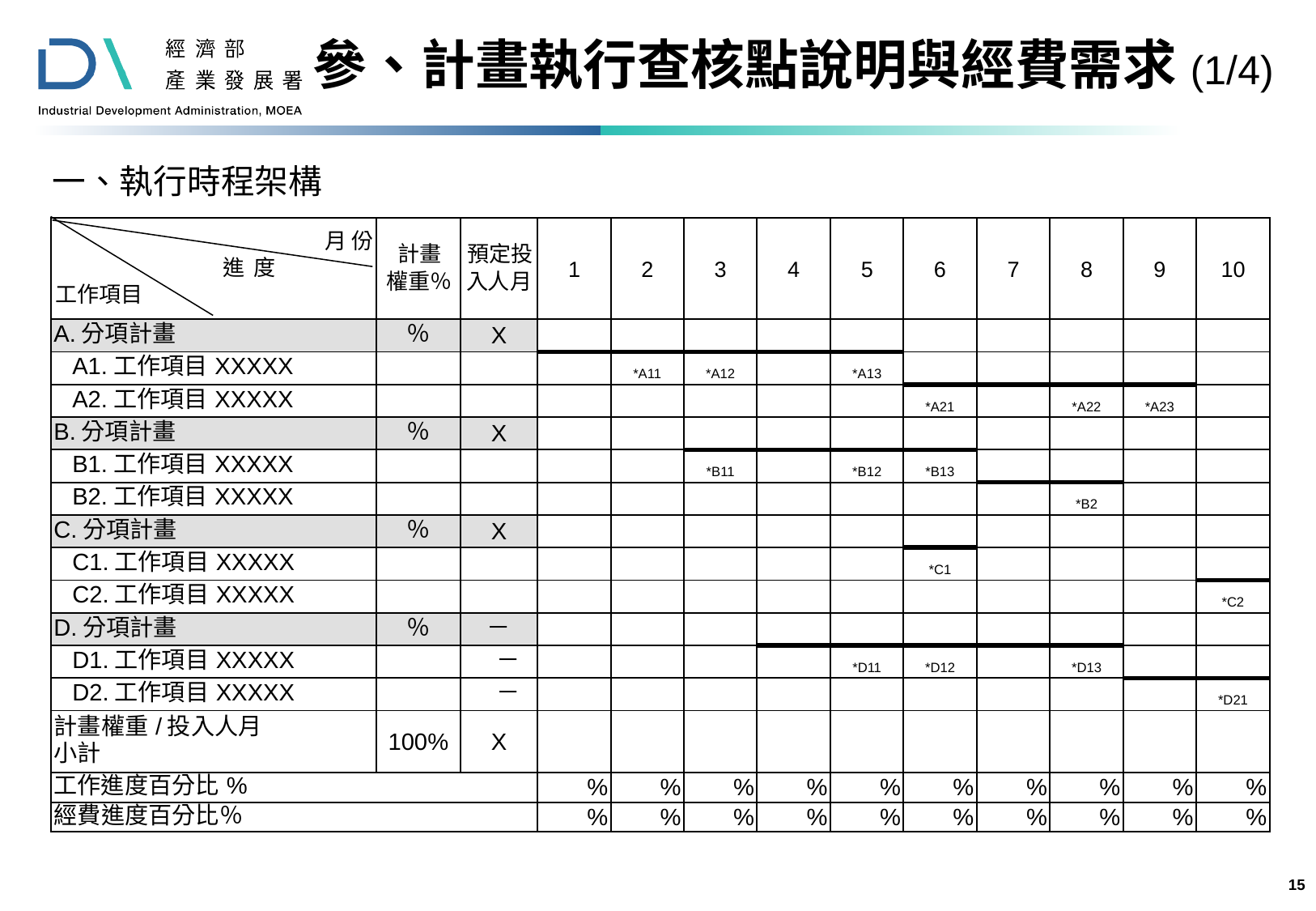

參、計畫執行查核點說明與經費需求(1/4)
一、執行時程架構

| 月 份 進 度 工作項目 | 計畫 權重％ | 預定投入人月 | 1 | 2 | 3 | 4 | 5 | 6 | 7 | 8 | 9 | 10 |
| --- | --- | --- | --- | --- | --- | --- | --- | --- | --- | --- | --- | --- |
| A.分項計畫 | ％ | X |  |  |  |  |  |  |  |  |  |  |
| A1.工作項目XXXXX |  |  |  | \*A11 | \*A12 |  | \*A13 |  |  |  |  |  |
| A2.工作項目XXXXX |  |  |  |  |  |  |  | \*A21 |  | \*A22 | \*A23 |  |
| B.分項計畫 | ％ | X |  |  |  |  |  |  |  |  |  |  |
| B1.工作項目XXXXX |  |  |  |  | \*B11 |  | \*B12 | \*B13 |  |  |  |  |
| B2.工作項目XXXXX |  |  |  |  |  |  |  |  |  | \*B2 |  |  |
| C.分項計畫 | ％ | X |  |  |  |  |  |  |  |  |  |  |
| C1.工作項目XXXXX |  |  |  |  |  |  |  | \*C1 |  |  |  |  |
| C2.工作項目XXXXX |  |  |  |  |  |  |  |  |  |  |  | \*C2 |
| D.分項計畫 | ％ | － |  |  |  |  |  |  |  |  |  |  |
| D1.工作項目XXXXX |  | － |  |  |  |  | \*D11 | \*D12 |  | \*D13 |  |  |
| D2.工作項目XXXXX |  | － |  |  |  |  |  |  |  |  |  | \*D21 |
| 計畫權重/投入人月 小計 | 100% | X |  |  |  |  |  |  |  |  |  |  |
| 工作進度百分比% |  |  | % | % | % | % | % | % | % | % | % | % |
| 經費進度百分比％ |  |  | % | % | % | % | % | % | % | % | % | % |

15